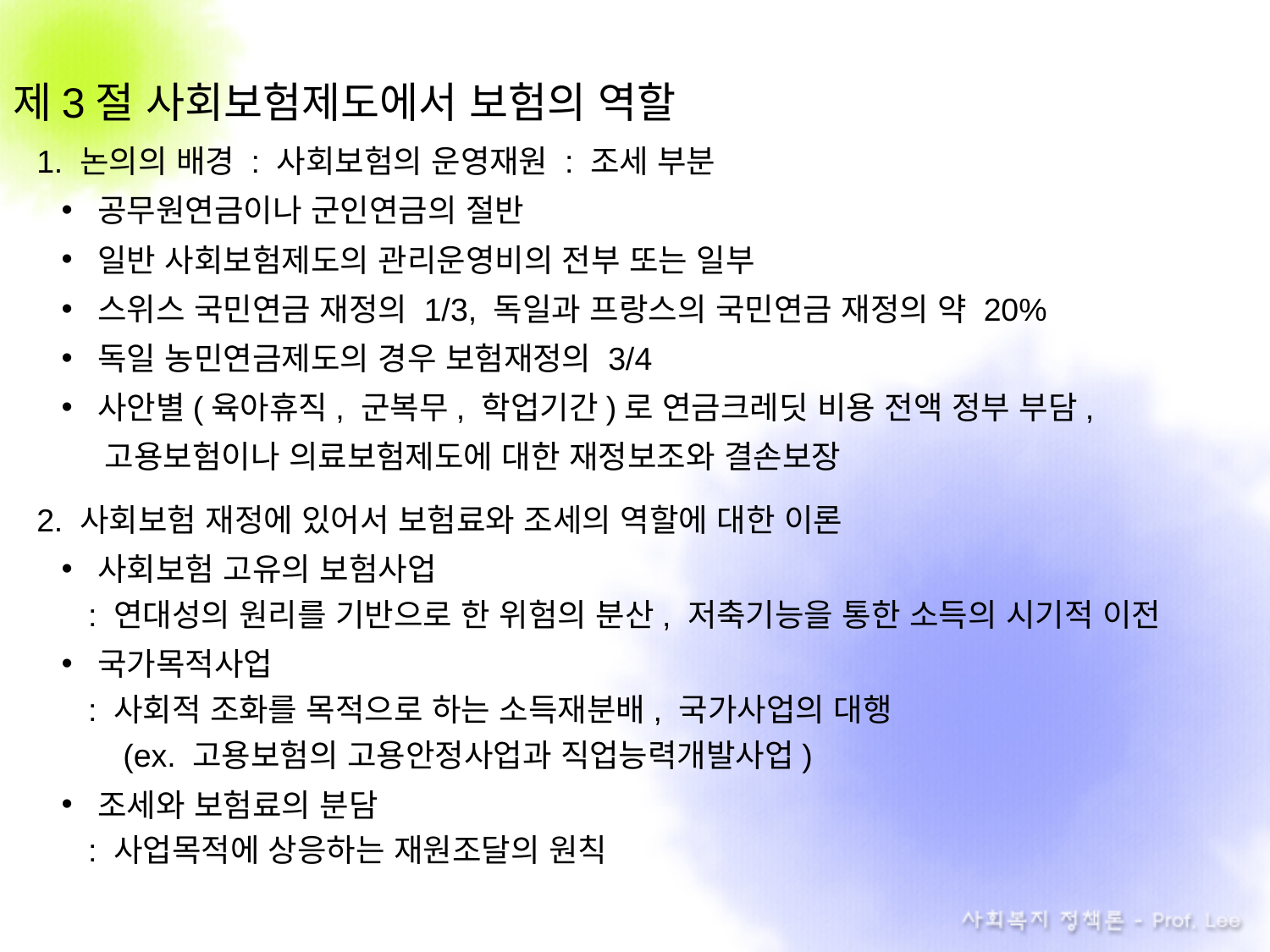

제3절 사회보험제도에서 보험의 역할
1. 논의의 배경 : 사회보험의 운영재원 : 조세 부분
공무원연금이나 군인연금의 절반
일반 사회보험제도의 관리운영비의 전부 또는 일부
스위스 국민연금 재정의 1/3, 독일과 프랑스의 국민연금 재정의 약 20%
독일 농민연금제도의 경우 보험재정의 3/4
사안별(육아휴직, 군복무, 학업기간)로 연금크레딧 비용 전액 정부 부담,
  . 고용보험이나 의료보험제도에 대한 재정보조와 결손보장
2. 사회보험 재정에 있어서 보험료와 조세의 역할에 대한 이론
사회보험 고유의 보험사업
   : 연대성의 원리를 기반으로 한 위험의 분산, 저축기능을 통한 소득의 시기적 이전
국가목적사업
   : 사회적 조화를 목적으로 하는 소득재분배, 국가사업의 대행
  (ex. 고용보험의 고용안정사업과 직업능력개발사업)
조세와 보험료의 분담
   : 사업목적에 상응하는 재원조달의 원칙